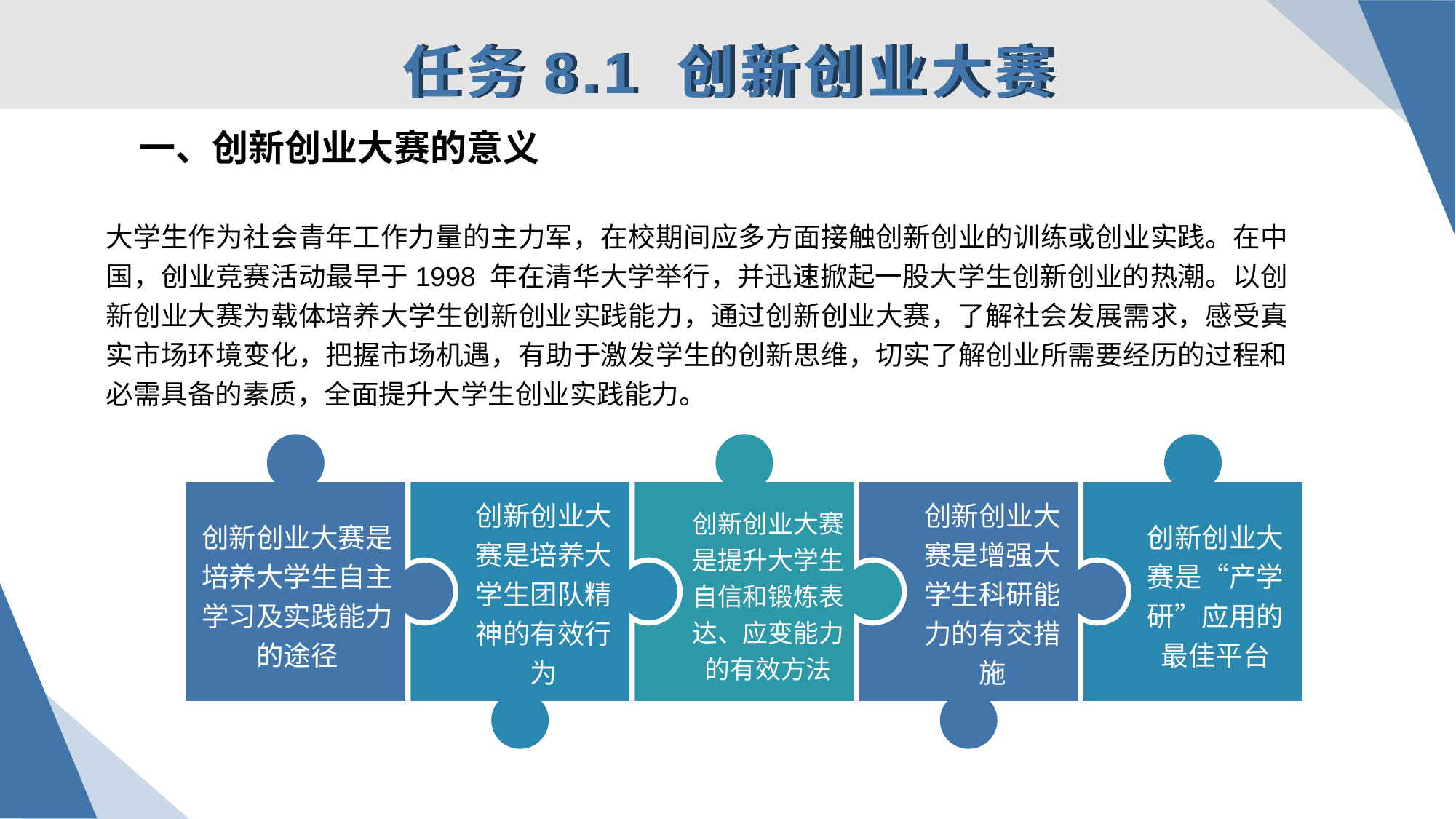

任务8.1 创新创业大赛
一、创新创业大赛的意义
大学生作为社会青年工作力量的主力军，在校期间应多方面接触创新创业的训练或创业实践。在中国，创业竞赛活动最早于1998 年在清华大学举行，并迅速掀起一股大学生创新创业的热潮。以创新创业大赛为载体培养大学生创新创业实践能力，通过创新创业大赛，了解社会发展需求，感受真实市场环境变化，把握市场机遇，有助于激发学生的创新思维，切实了解创业所需要经历的过程和必需具备的素质，全面提升大学生创业实践能力。
创新创业大赛是培养大学生自主学习及实践能力的途径
创新创业大赛是提升大学生自信和锻炼表达、应变能力的有效方法
创新创业大赛是“产学研”应用的最佳平台
创新创业大赛是培养大学生团队精神的有效行为
创新创业大赛是增强大学生科研能力的有交措施